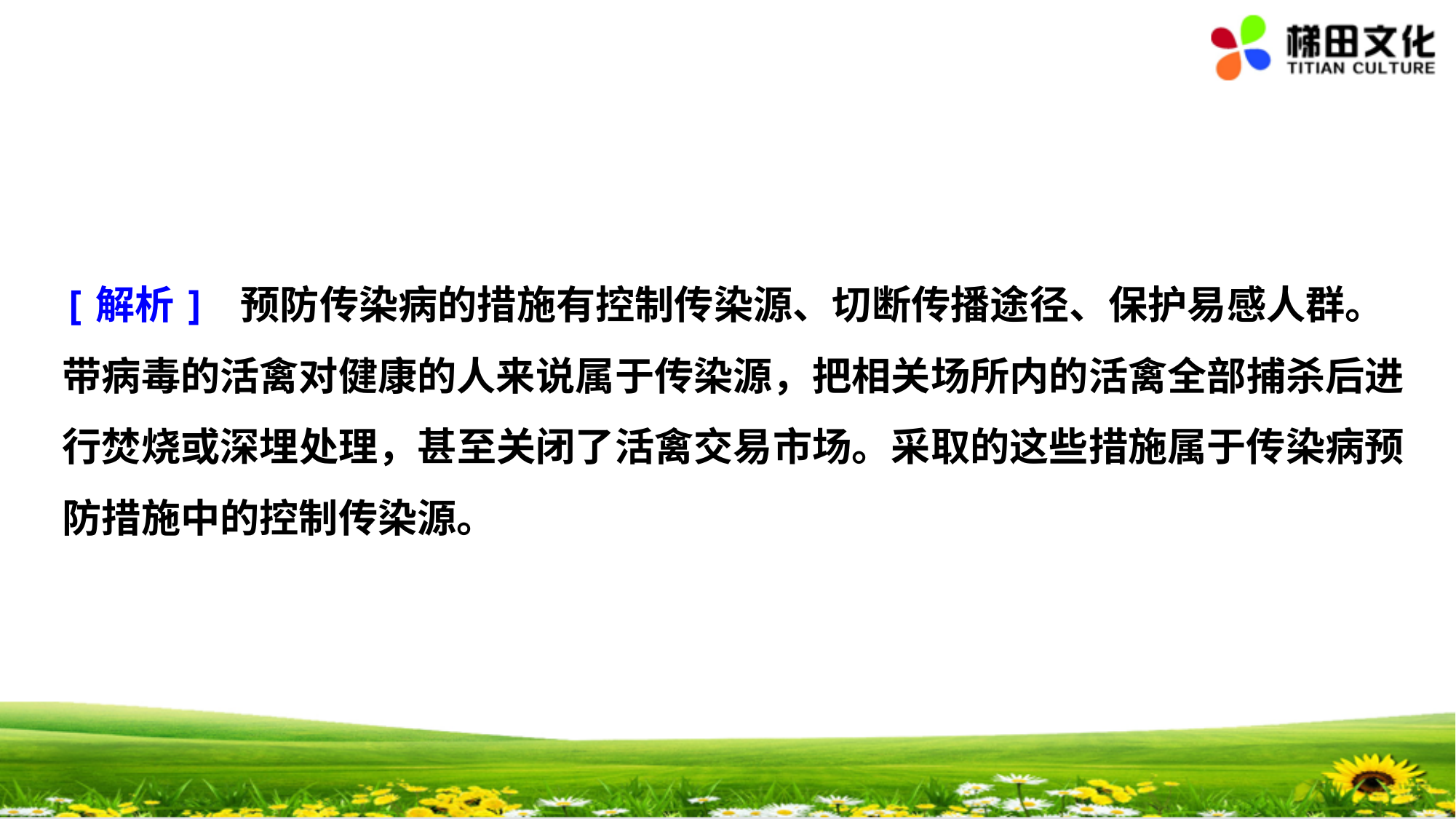

[解析] 预防传染病的措施有控制传染源、切断传播途径、保护易感人群。带病毒的活禽对健康的人来说属于传染源，把相关场所内的活禽全部捕杀后进行焚烧或深埋处理，甚至关闭了活禽交易市场。采取的这些措施属于传染病预防措施中的控制传染源。